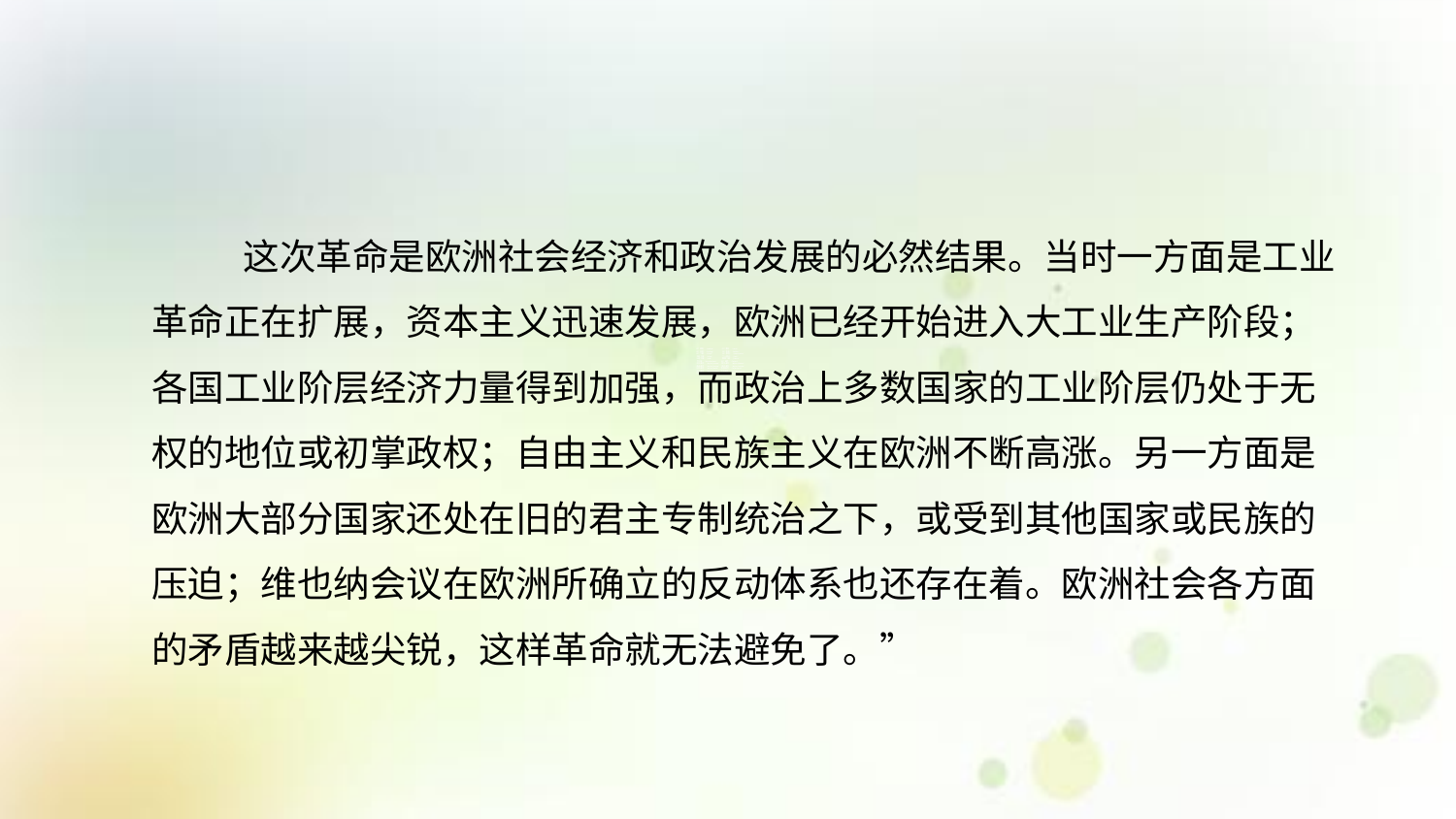

这次革命是欧洲社会经济和政治发展的必然结果。当时一方面是工业革命正在扩展，资本主义迅速发展，欧洲已经开始进入大工业生产阶段；各国工业阶层经济力量得到加强，而政治上多数国家的工业阶层仍处于无权的地位或初掌政权；自由主义和民族主义在欧洲不断高涨。另一方面是欧洲大部分国家还处在旧的君主专制统治之下，或受到其他国家或民族的压迫；维也纳会议在欧洲所确立的反动体系也还存在着。欧洲社会各方面的矛盾越来越尖锐，这样革命就无法避免了。”